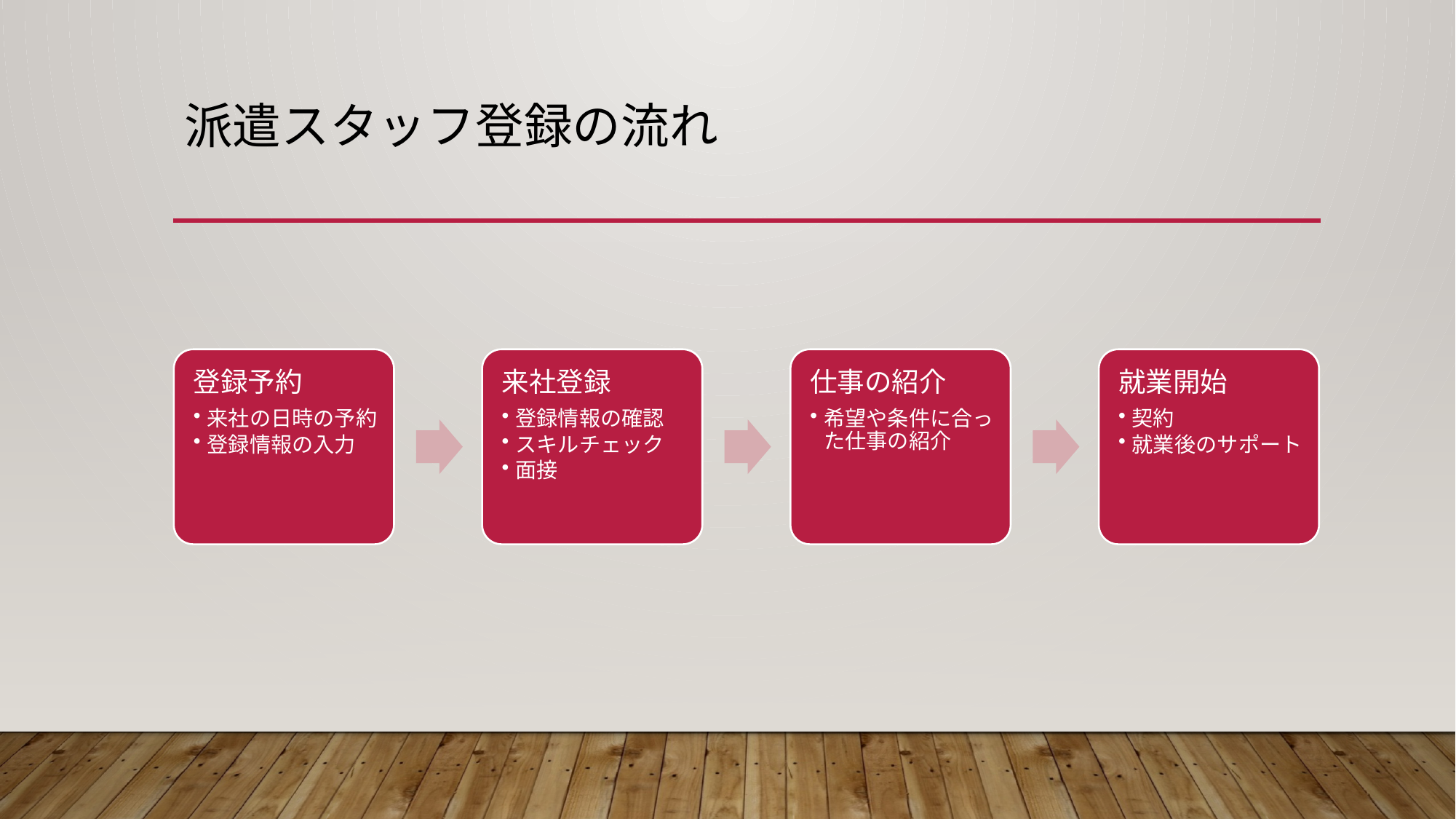

# 派遣スタッフ登録の流れ
登録予約
来社の日時の予約
登録情報の入力

来社登録
登録情報の確認
スキルチェック
面接

仕事の紹介
希望や条件に合った仕事の紹介

就業開始
契約
就業後のサポート